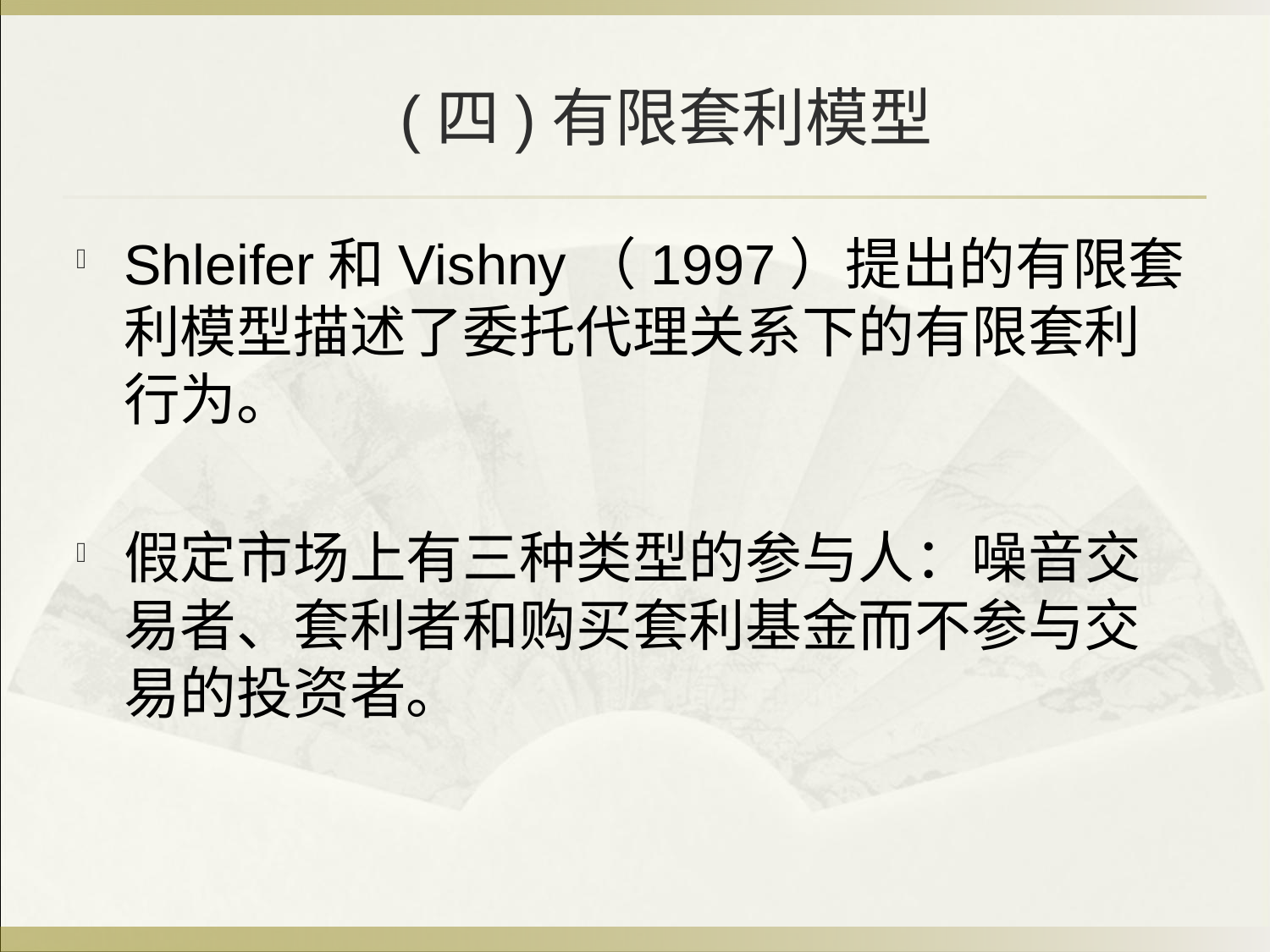

# (四)有限套利模型
Shleifer和Vishny（1997）提出的有限套利模型描述了委托代理关系下的有限套利行为。

假定市场上有三种类型的参与人：噪音交易者、套利者和购买套利基金而不参与交易的投资者。